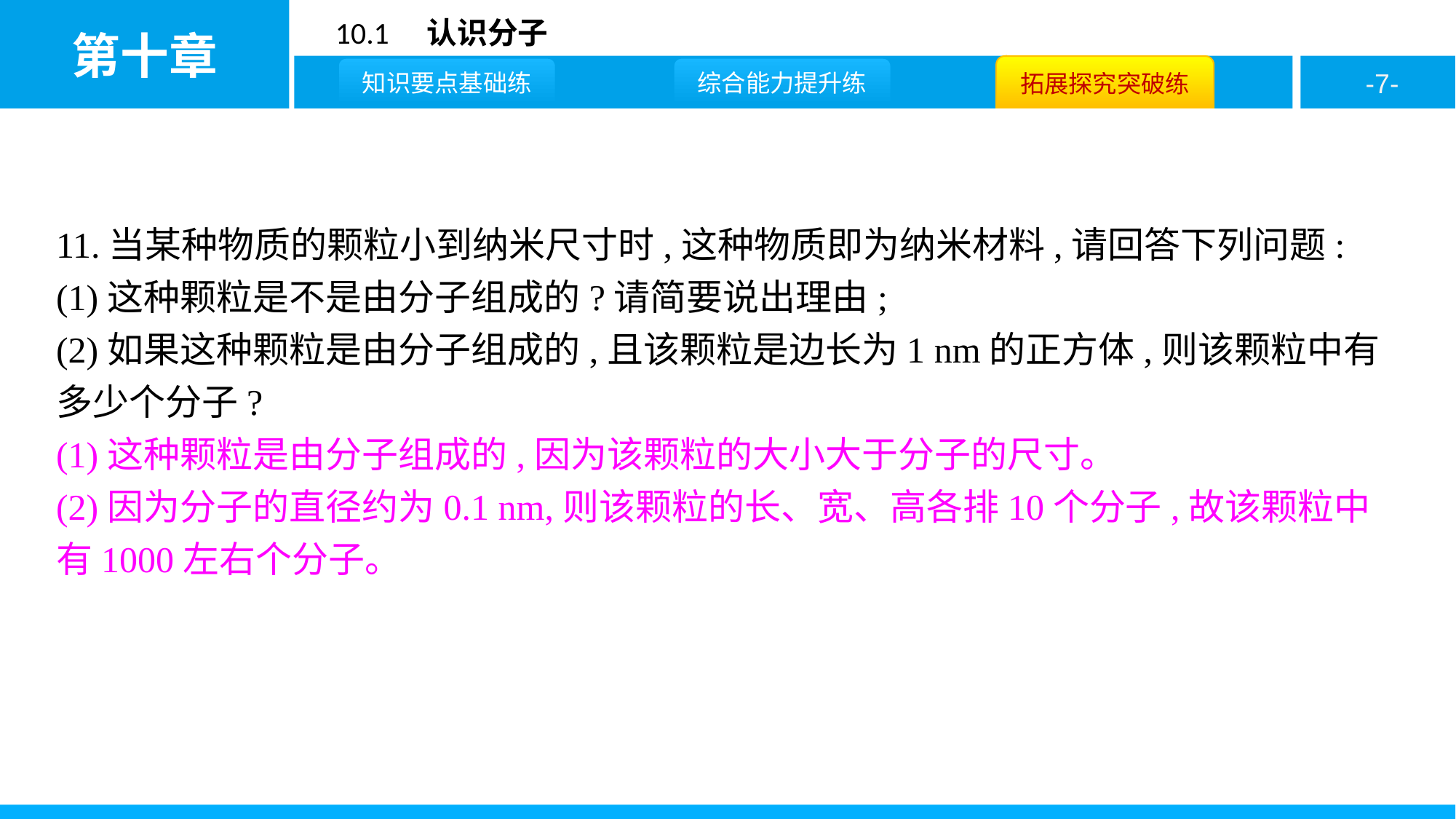

11.当某种物质的颗粒小到纳米尺寸时,这种物质即为纳米材料,请回答下列问题:
(1)这种颗粒是不是由分子组成的?请简要说出理由;
(2)如果这种颗粒是由分子组成的,且该颗粒是边长为1 nm的正方体,则该颗粒中有多少个分子?
(1)这种颗粒是由分子组成的,因为该颗粒的大小大于分子的尺寸。
(2)因为分子的直径约为0.1 nm,则该颗粒的长、宽、高各排10个分子,故该颗粒中有1000左右个分子。